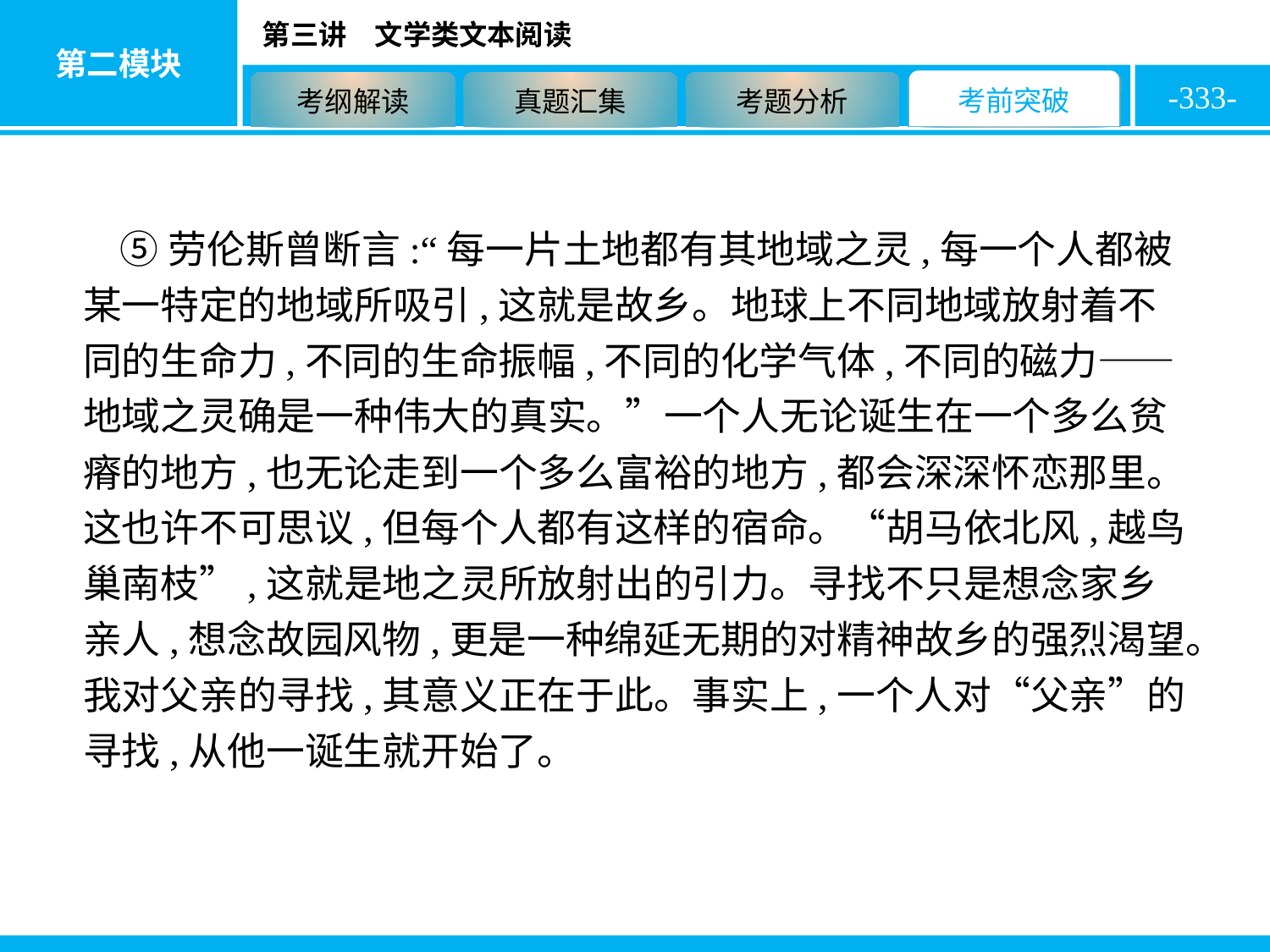

-333-
⑤劳伦斯曾断言:“每一片土地都有其地域之灵,每一个人都被某一特定的地域所吸引,这就是故乡。地球上不同地域放射着不同的生命力,不同的生命振幅,不同的化学气体,不同的磁力——地域之灵确是一种伟大的真实。”一个人无论诞生在一个多么贫瘠的地方,也无论走到一个多么富裕的地方,都会深深怀恋那里。这也许不可思议,但每个人都有这样的宿命。“胡马依北风,越鸟巢南枝”,这就是地之灵所放射出的引力。寻找不只是想念家乡亲人,想念故园风物,更是一种绵延无期的对精神故乡的强烈渴望。我对父亲的寻找,其意义正在于此。事实上,一个人对“父亲”的寻找,从他一诞生就开始了。